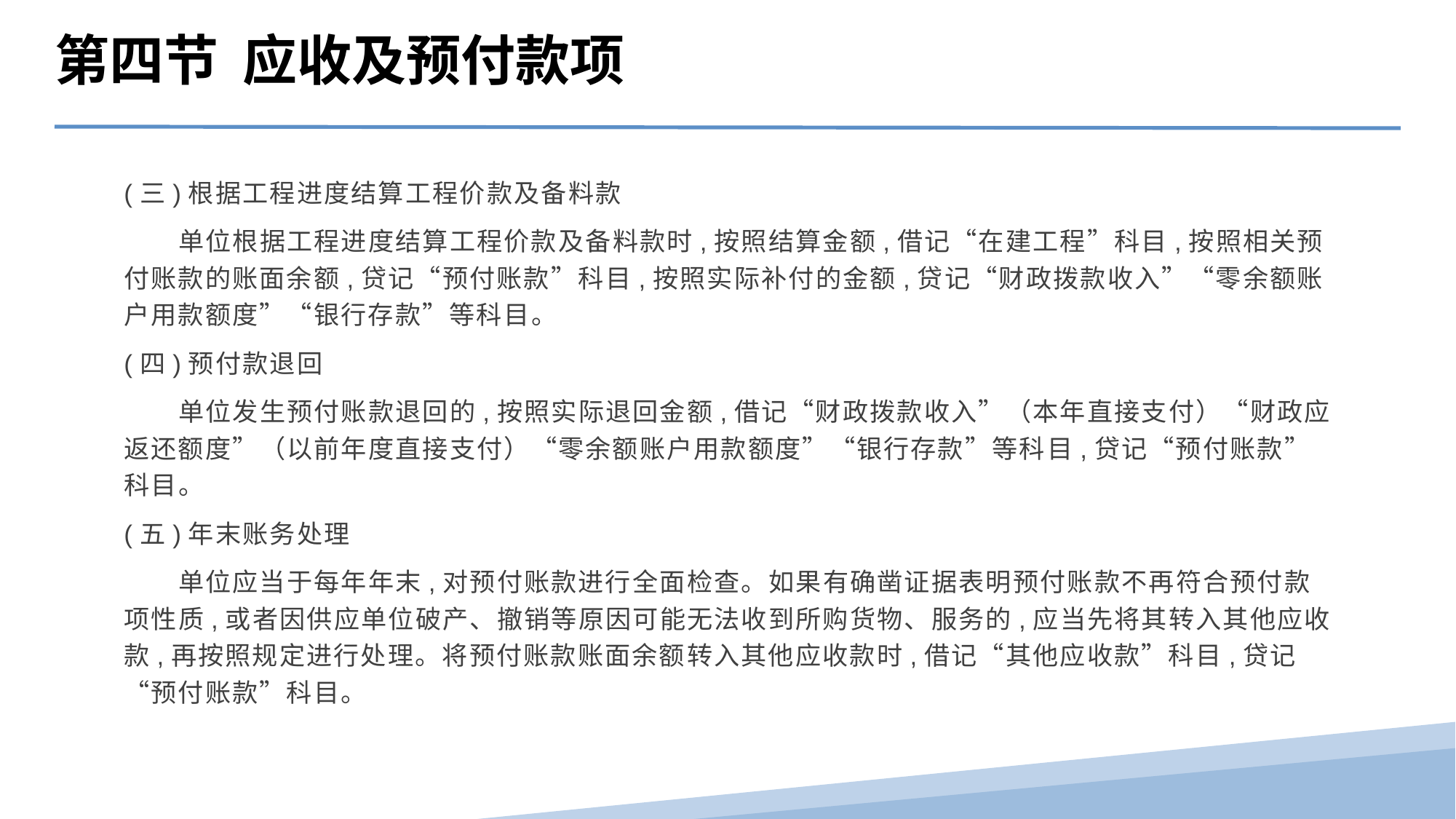

第四节  应收及预付款项
(三)根据工程进度结算工程价款及备料款
　　单位根据工程进度结算工程价款及备料款时,按照结算金额,借记“在建工程”科目,按照相关预付账款的账面余额,贷记“预付账款”科目,按照实际补付的金额,贷记“财政拨款收入”“零余额账户用款额度”“银行存款”等科目。
(四)预付款退回
　　单位发生预付账款退回的,按照实际退回金额,借记“财政拨款收入”（本年直接支付）“财政应返还额度”（以前年度直接支付）“零余额账户用款额度”“银行存款”等科目,贷记“预付账款”科目。
(五)年末账务处理
　　单位应当于每年年末,对预付账款进行全面检查。如果有确凿证据表明预付账款不再符合预付款项性质,或者因供应单位破产、撤销等原因可能无法收到所购货物、服务的,应当先将其转入其他应收款,再按照规定进行处理。将预付账款账面余额转入其他应收款时,借记“其他应收款”科目,贷记“预付账款”科目。